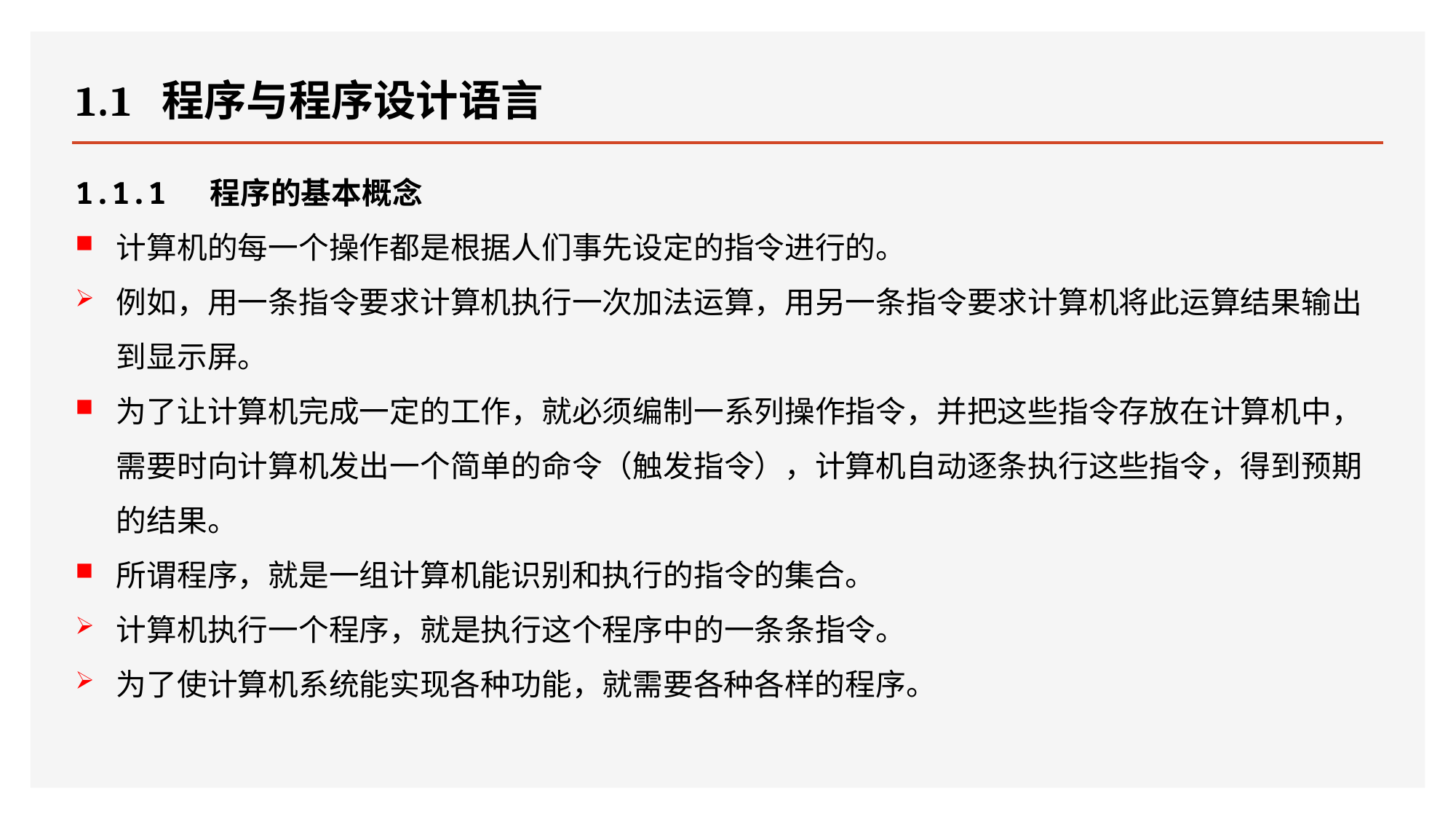

# 1.1  程序与程序设计语言
1.1.1  程序的基本概念
计算机的每一个操作都是根据人们事先设定的指令进行的。
例如，用一条指令要求计算机执行一次加法运算，用另一条指令要求计算机将此运算结果输出到显示屏。
为了让计算机完成一定的工作，就必须编制一系列操作指令，并把这些指令存放在计算机中，需要时向计算机发出一个简单的命令（触发指令），计算机自动逐条执行这些指令，得到预期的结果。
所谓程序，就是一组计算机能识别和执行的指令的集合。
计算机执行一个程序，就是执行这个程序中的一条条指令。
为了使计算机系统能实现各种功能，就需要各种各样的程序。